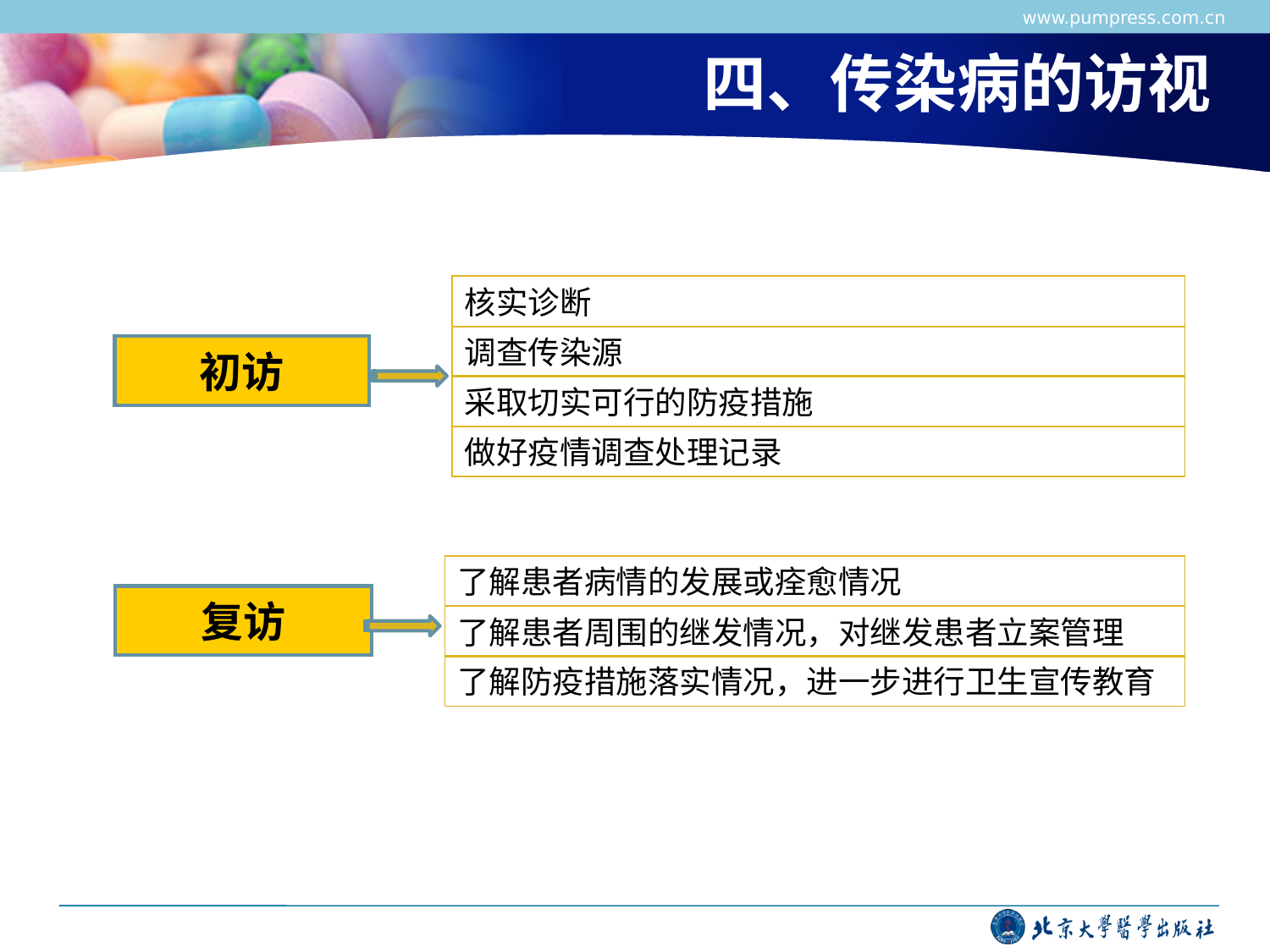

www.pumpress.com.cn
# 四、传染病的访视
核实诊断
调查传染源
初访

采取切实可行的防疫措施
做好疫情调查处理记录
了解患者病情的发展或痊愈情况
复访
了解患者周围的继发情况，对继发患者立案管理

了解防疫措施落实情况，进一步进行卫生宣传教育